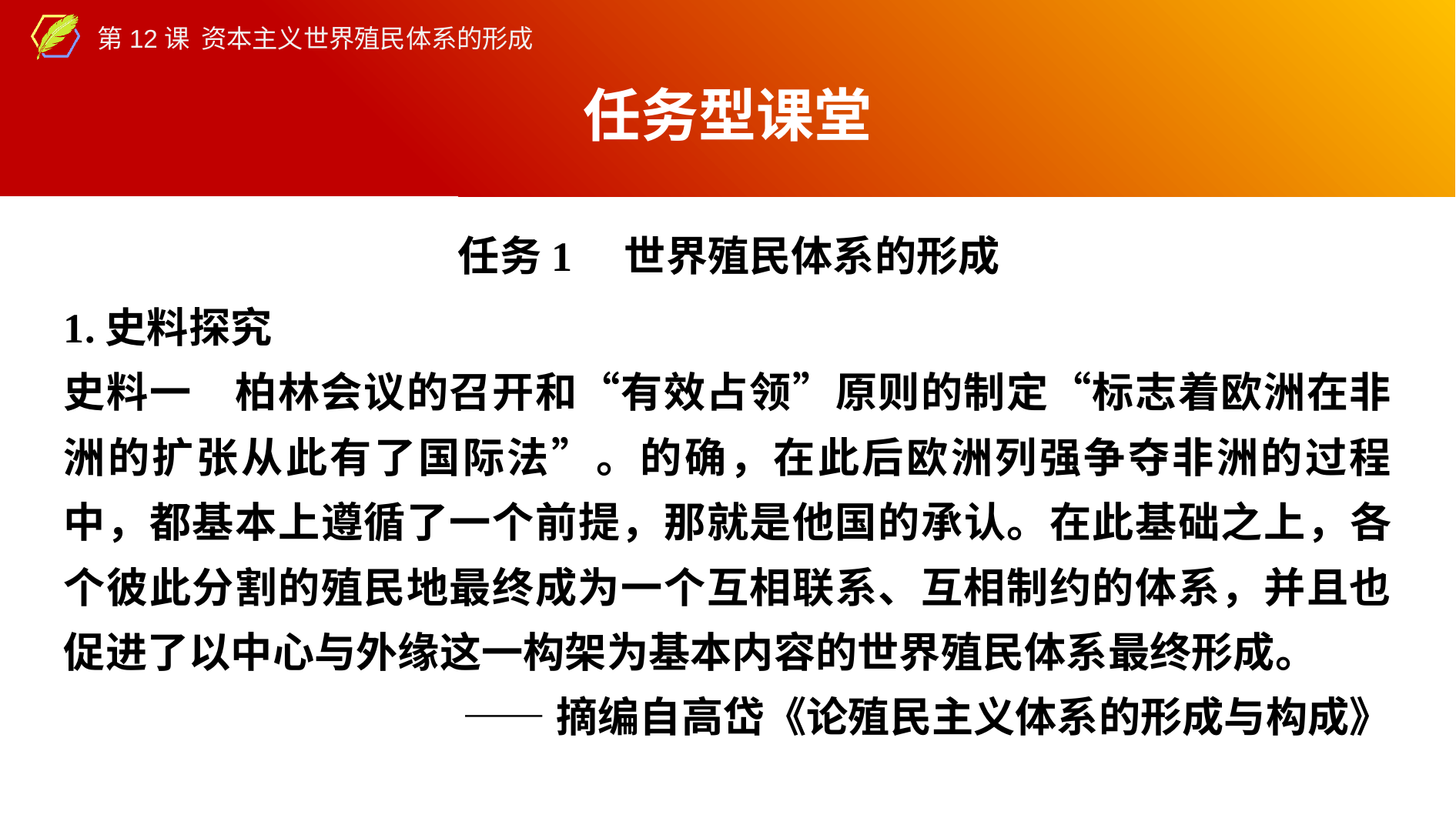

任务型课堂
任务1　世界殖民体系的形成
1.史料探究
史料一　柏林会议的召开和“有效占领”原则的制定“标志着欧洲在非洲的扩张从此有了国际法”。的确，在此后欧洲列强争夺非洲的过程中，都基本上遵循了一个前提，那就是他国的承认。在此基础之上，各个彼此分割的殖民地最终成为一个互相联系、互相制约的体系，并且也促进了以中心与外缘这一构架为基本内容的世界殖民体系最终形成。
——摘编自高岱《论殖民主义体系的形成与构成》